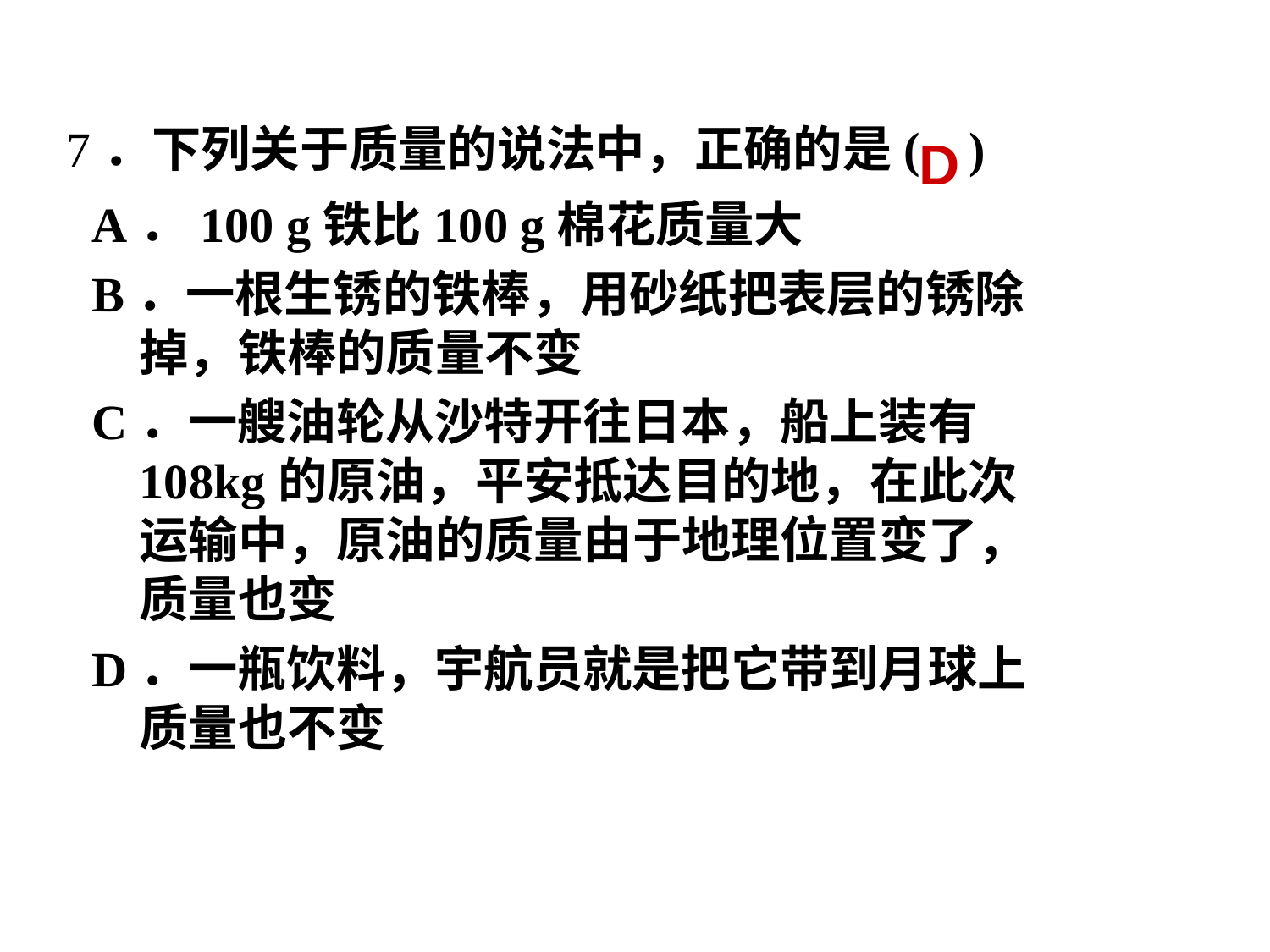

# 7．下列关于质量的说法中，正确的是(    )
D
A．100 g铁比100 g棉花质量大
B．一根生锈的铁棒，用砂纸把表层的锈除掉，铁棒的质量不变
C．一艘油轮从沙特开往日本，船上装有108kg的原油，平安抵达目的地，在此次运输中，原油的质量由于地理位置变了，质量也变
D．一瓶饮料，宇航员就是把它带到月球上质量也不变